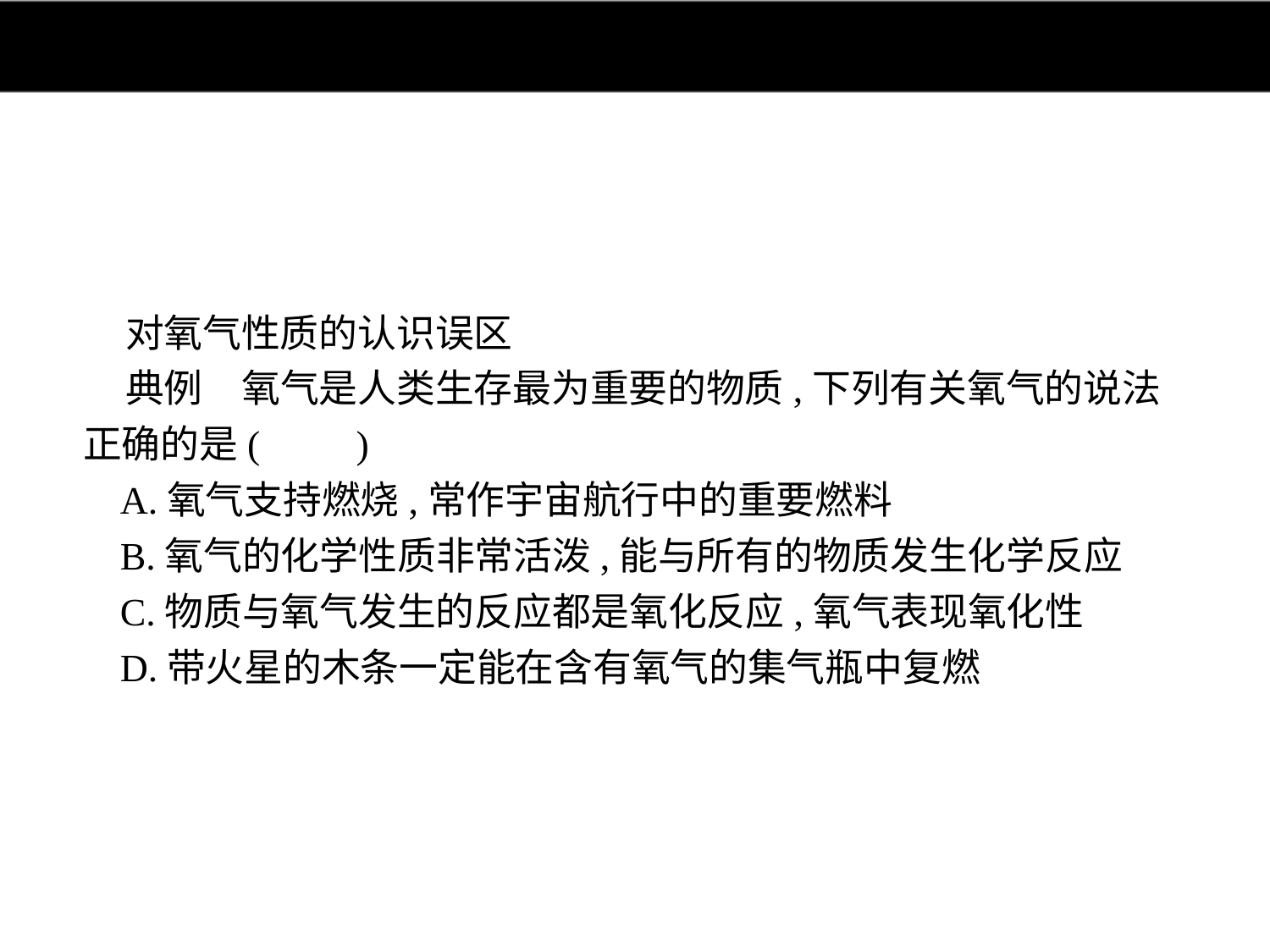

对氧气性质的认识误区
典例　氧气是人类生存最为重要的物质,下列有关氧气的说法正确的是(　　)
A.氧气支持燃烧,常作宇宙航行中的重要燃料
B.氧气的化学性质非常活泼,能与所有的物质发生化学反应
C.物质与氧气发生的反应都是氧化反应,氧气表现氧化性
D.带火星的木条一定能在含有氧气的集气瓶中复燃